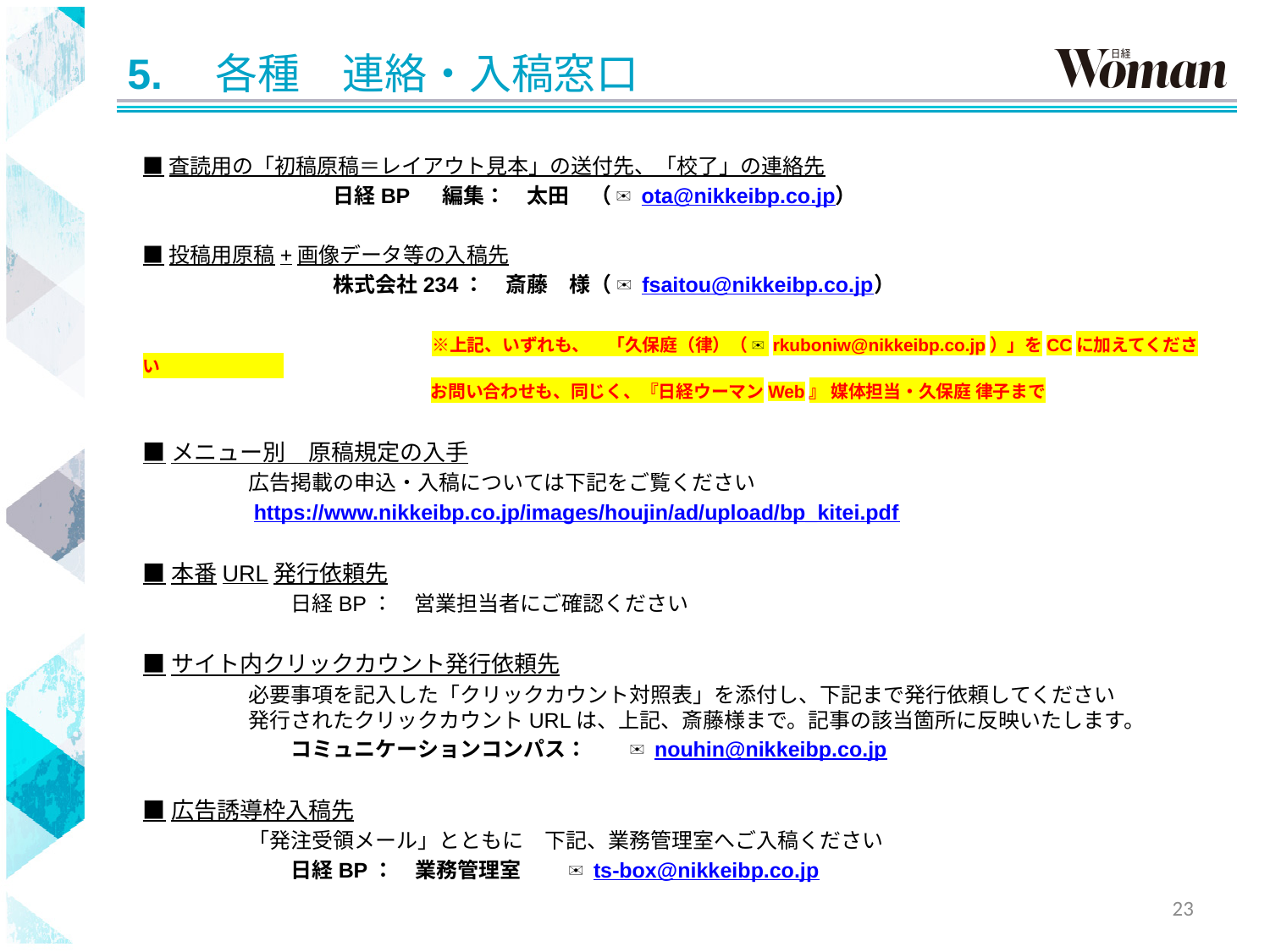

# 5.　各種　連絡・入稿窓口

■査読用の「初稿原稿＝レイアウト見本」の送付先、「校了」の連絡先
　　　　　　　　　日経BP 　編集：　太田　（ ✉ ota@nikkeibp.co.jp）

■投稿用原稿+画像データ等の入稿先
　　　　　　　　　株式会社234：　斎藤　様（ ✉ fsaitou@nikkeibp.co.jp）

　　　　　　　 　　　　　　　　※上記、いずれも、　「久保庭（律）（ ✉ rkuboniw@nikkeibp.co.jp）」をCCに加えてください
　　　　　    　　　　　 　　　　　 お問い合わせも、同じく、『日経ウーマンWeb』 媒体担当・久保庭 律子まで

■メニュー別　原稿規定の入手
　　　　　広告掲載の申込・入稿については下記をご覧ください
　　　　　https://www.nikkeibp.co.jp/images/houjin/ad/upload/bp_kitei.pdf

■本番URL発行依頼先
　　　　　　　日経BP：　営業担当者にご確認ください

■サイト内クリックカウント発行依頼先
　　　　　必要事項を記入した「クリックカウント対照表」を添付し、下記まで発行依頼してください
　　　　　発行されたクリックカウントURLは、上記、斎藤様まで。記事の該当箇所に反映いたします。
　　　　　　　コミュニケーションコンパス：　　✉ nouhin@nikkeibp.co.jp

■広告誘導枠入稿先
　　　　　「発注受領メール」とともに　下記、業務管理室へご入稿ください
　　　　　　　日経BP：　業務管理室　　 ✉ ts-box@nikkeibp.co.jp
23